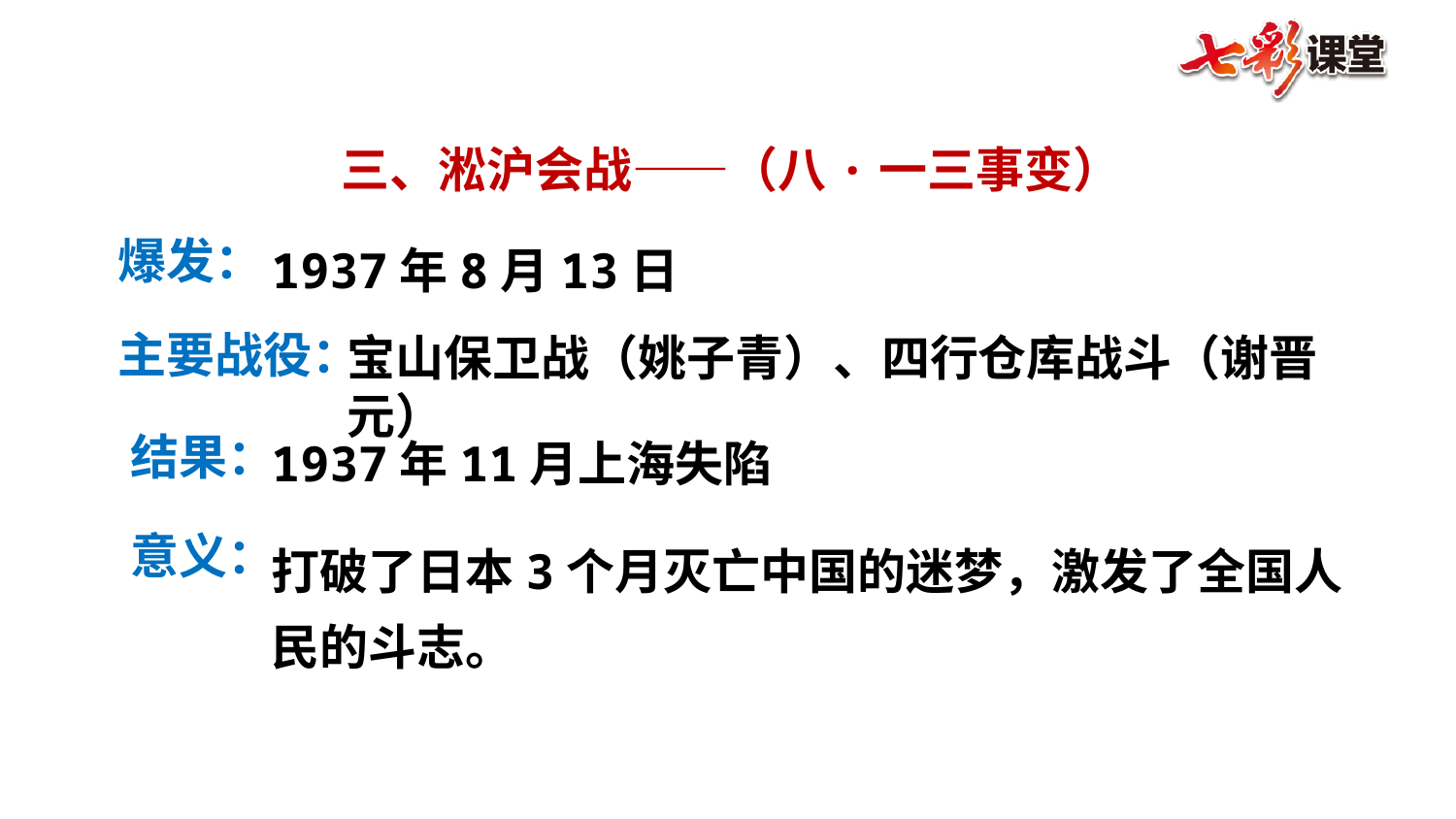

三、淞沪会战——（八·一三事变）
爆发：
1937年8月13日
主要战役：
宝山保卫战（姚子青）、四行仓库战斗（谢晋元）
结果：
1937年11月上海失陷
打破了日本3个月灭亡中国的迷梦，激发了全国人民的斗志。
意义：